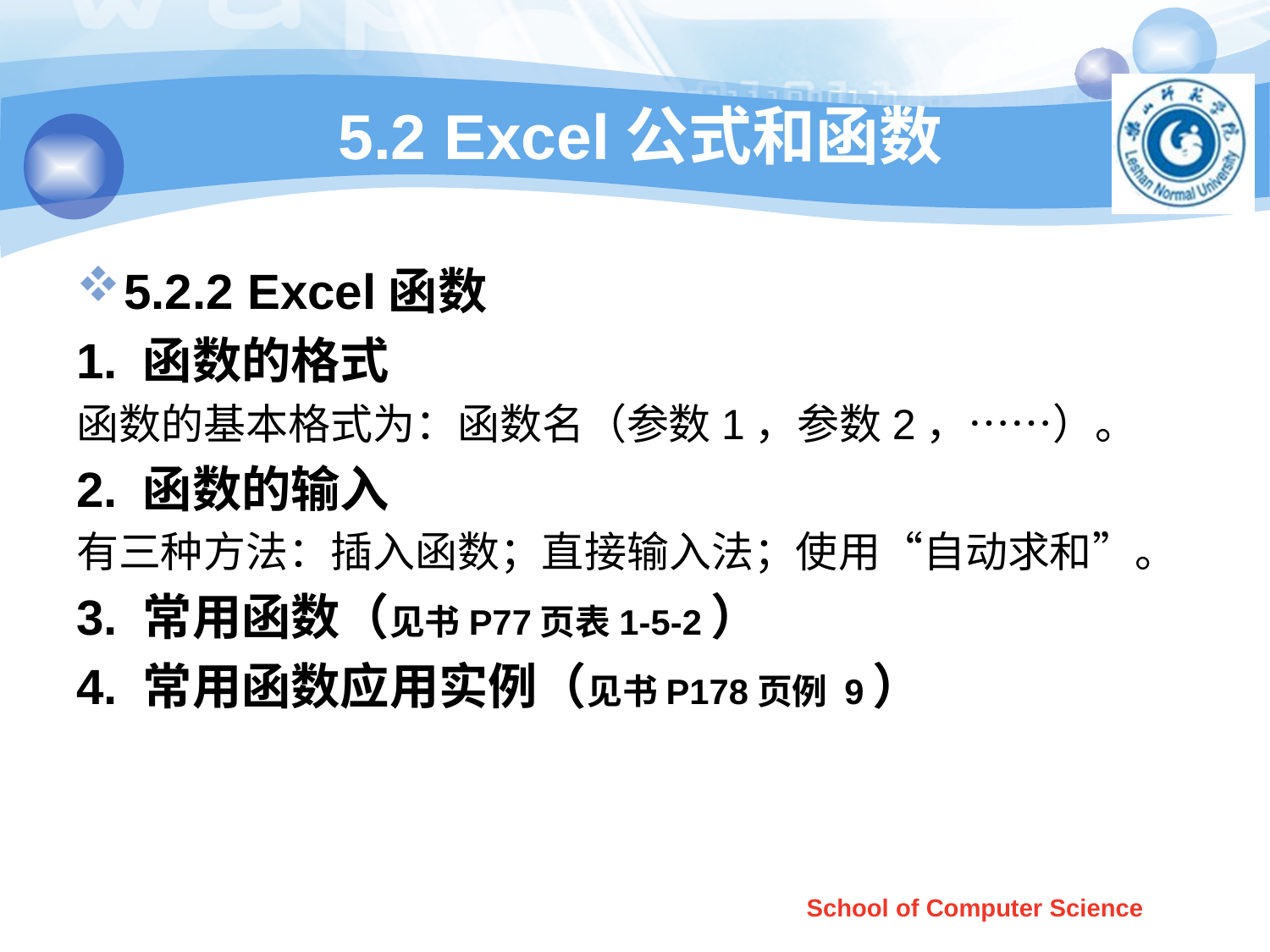

# 5.2 Excel公式和函数
5.2.2 Excel函数
1. 函数的格式
函数的基本格式为：函数名（参数1，参数2，……）。
2. 函数的输入
有三种方法：插入函数；直接输入法；使用“自动求和”。
3. 常用函数（见书P77页表1-5-2）
4. 常用函数应用实例（见书P178页例 9）

School of Computer Science